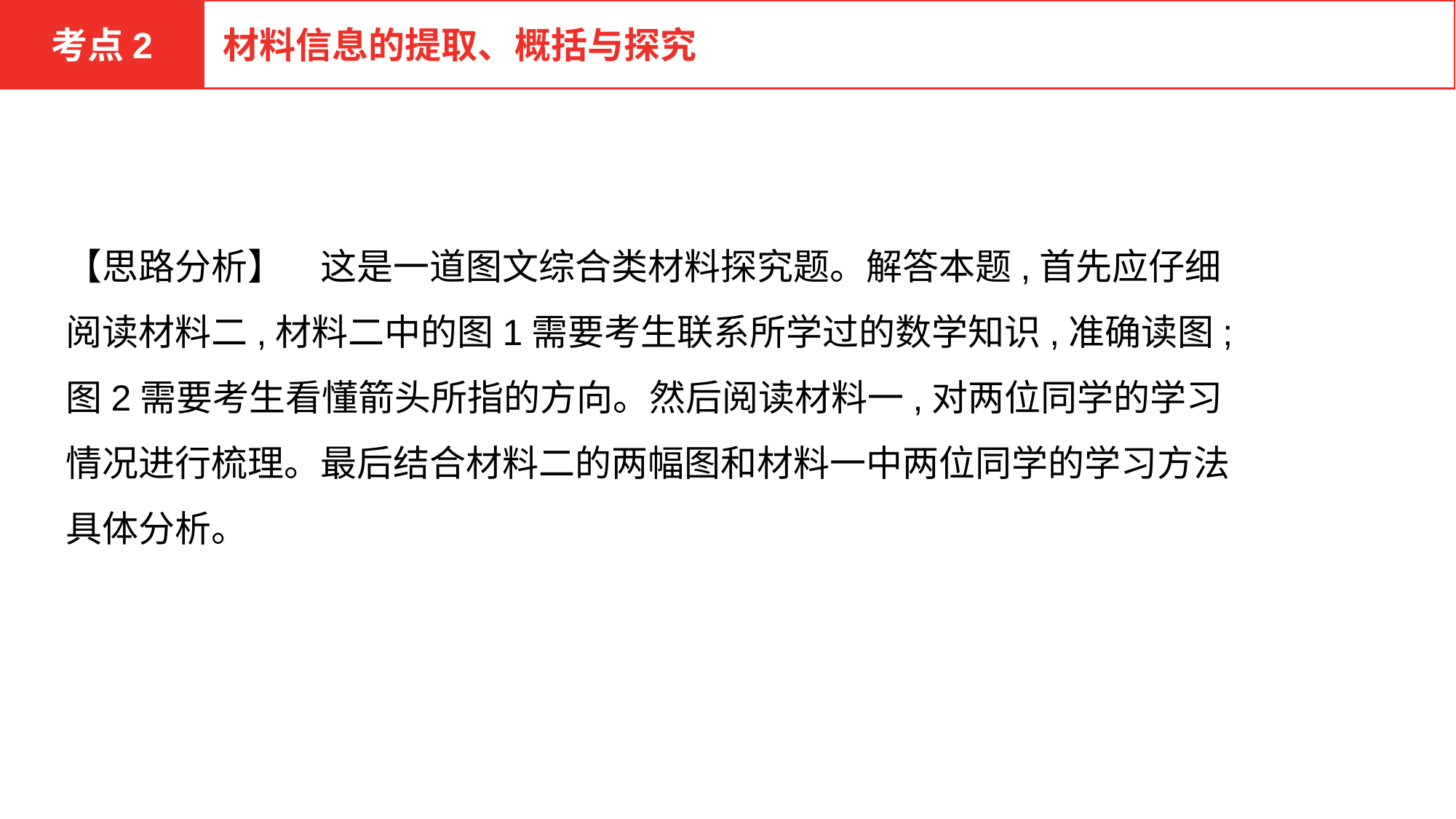

考点2
材料信息的提取、概括与探究
【思路分析】　这是一道图文综合类材料探究题。解答本题,首先应仔细阅读材料二,材料二中的图1需要考生联系所学过的数学知识,准确读图;图2需要考生看懂箭头所指的方向。然后阅读材料一,对两位同学的学习情况进行梳理。最后结合材料二的两幅图和材料一中两位同学的学习方法具体分析。